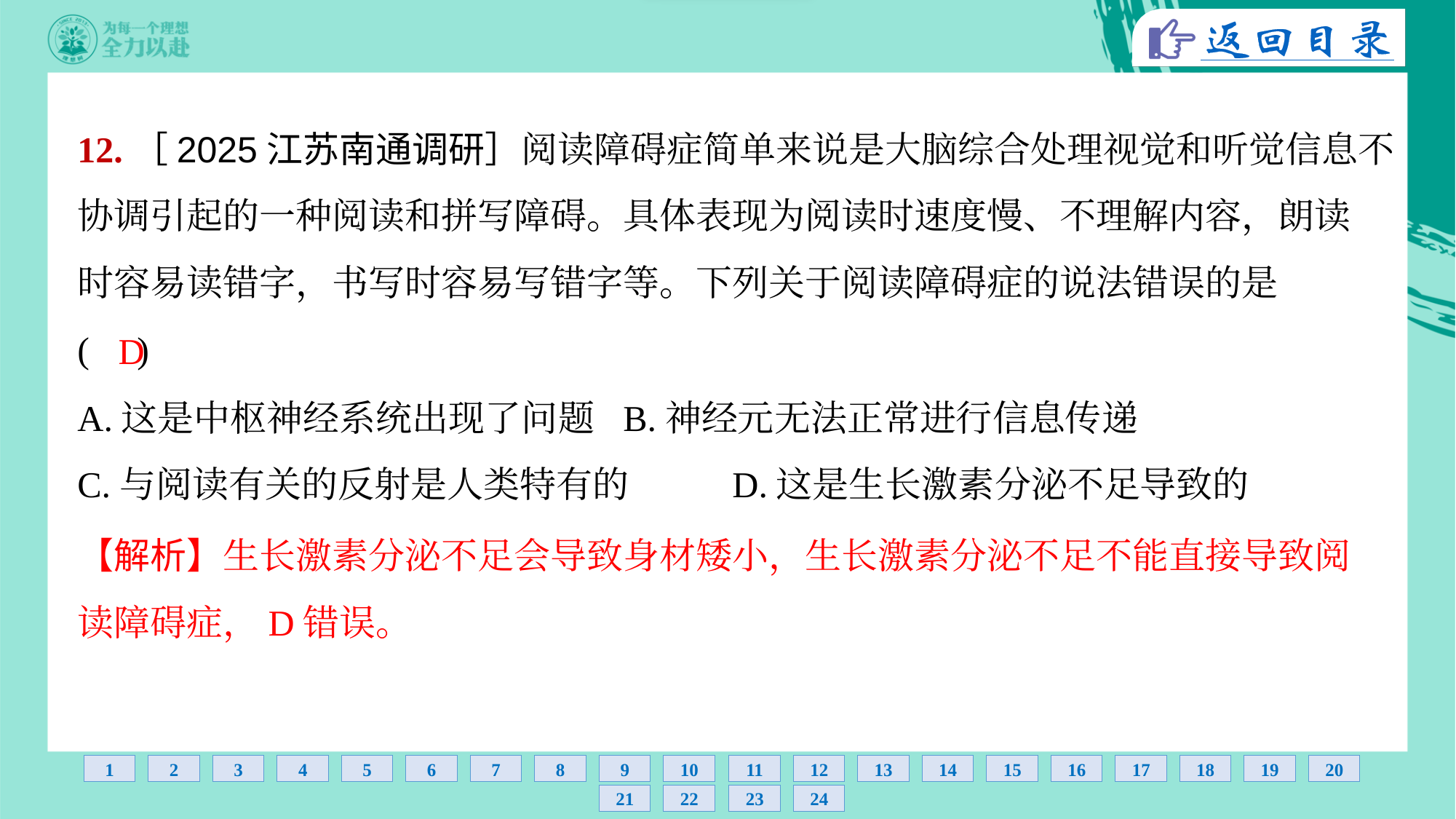

12.［2025江苏南通调研］阅读障碍症简单来说是大脑综合处理视觉和听觉信息不
协调引起的一种阅读和拼写障碍。具体表现为阅读时速度慢、不理解内容，朗读
时容易读错字，书写时容易写错字等。下列关于阅读障碍症的说法错误的是
(     )
D
A.这是中枢神经系统出现了问题	B.神经元无法正常进行信息传递
C.与阅读有关的反射是人类特有的	D.这是生长激素分泌不足导致的
【解析】生长激素分泌不足会导致身材矮小，生长激素分泌不足不能直接导致阅
读障碍症，D错误。